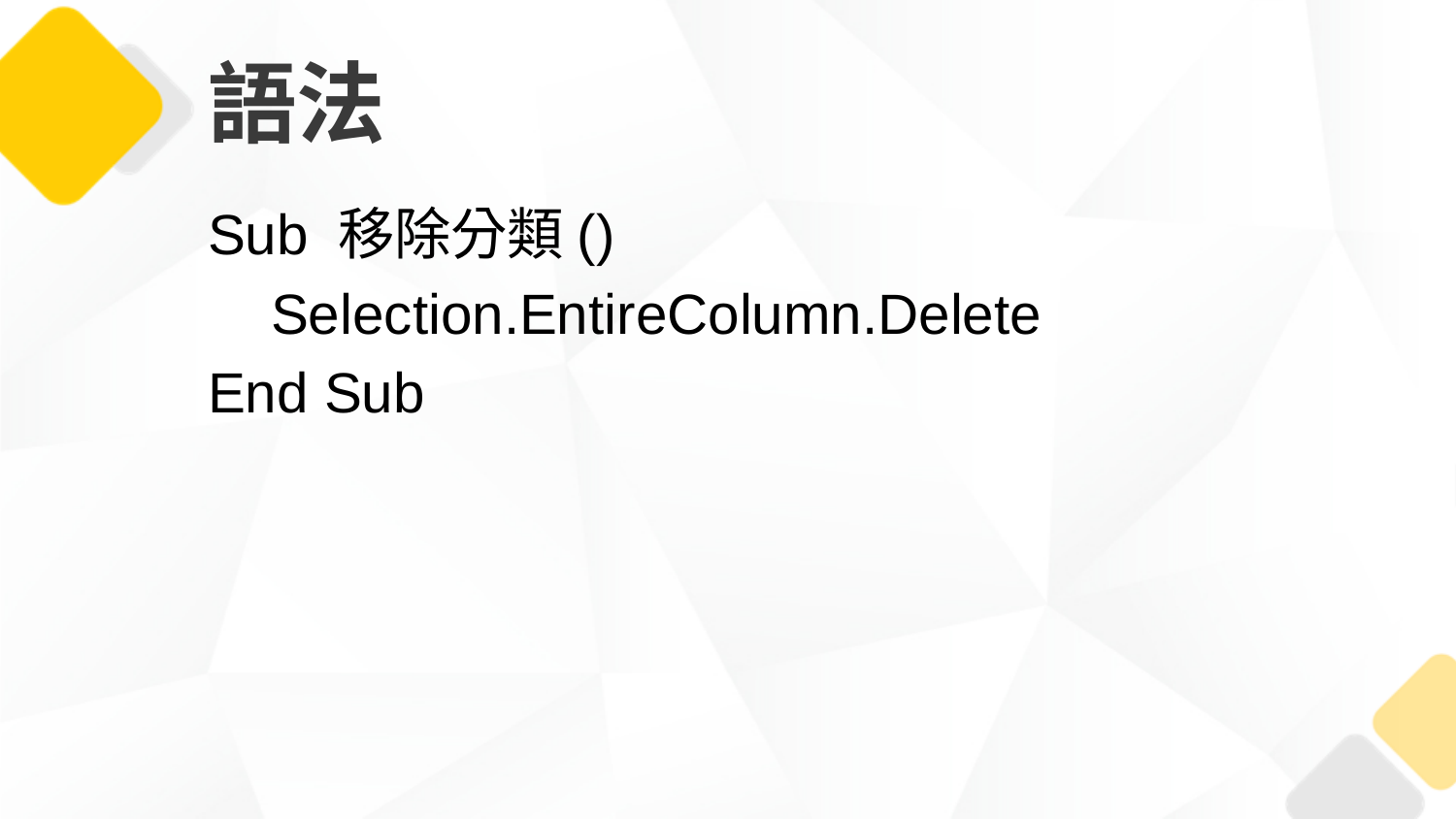

# 語法
Sub 移除分類()
    Selection.EntireColumn.Delete
End Sub